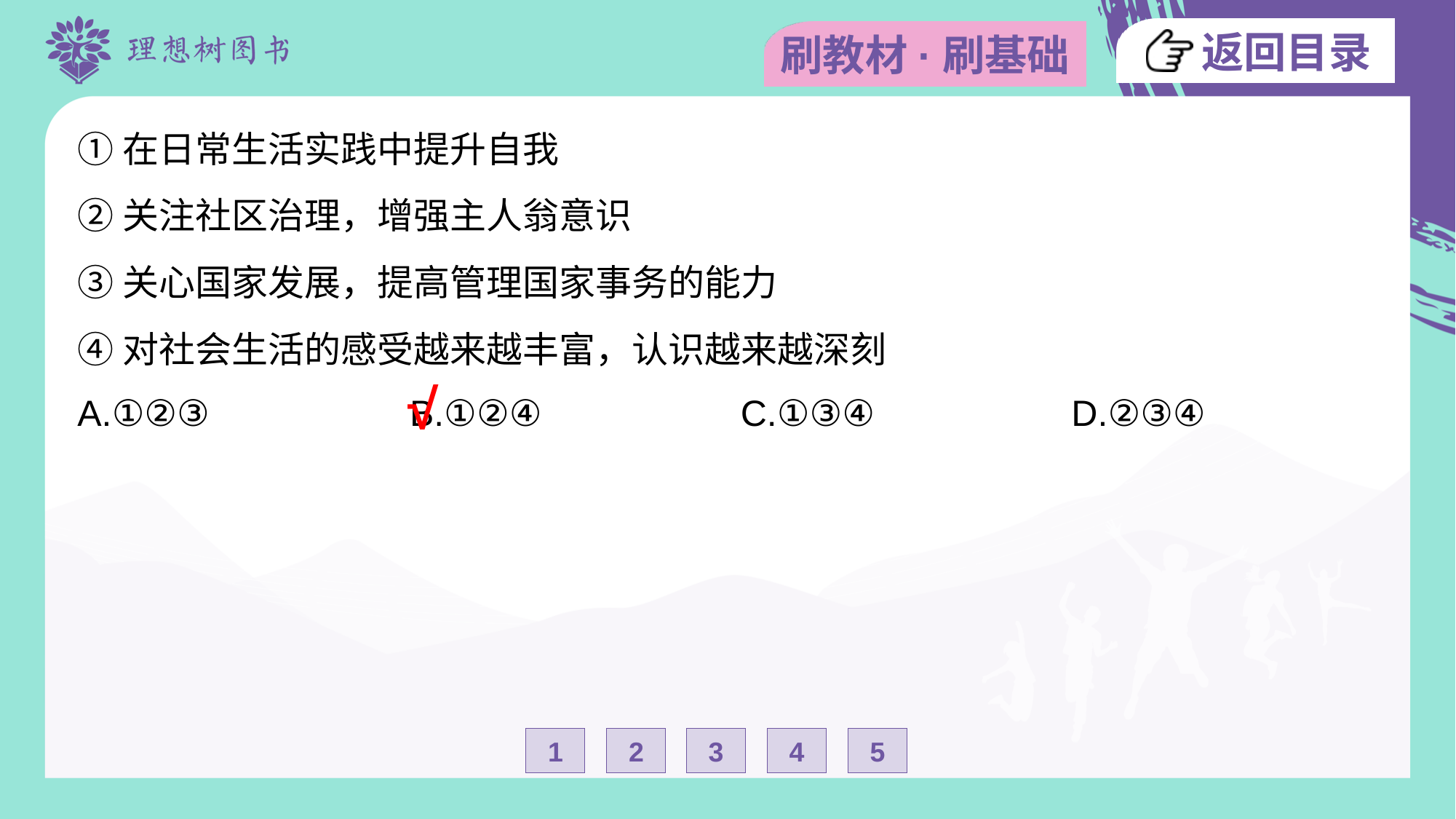

①在日常生活实践中提升自我
②关注社区治理，增强主人翁意识
③关心国家发展，提高管理国家事务的能力
④对社会生活的感受越来越丰富，认识越来越深刻
A.①②③	B.①②④	C.①③④	D.②③④
√